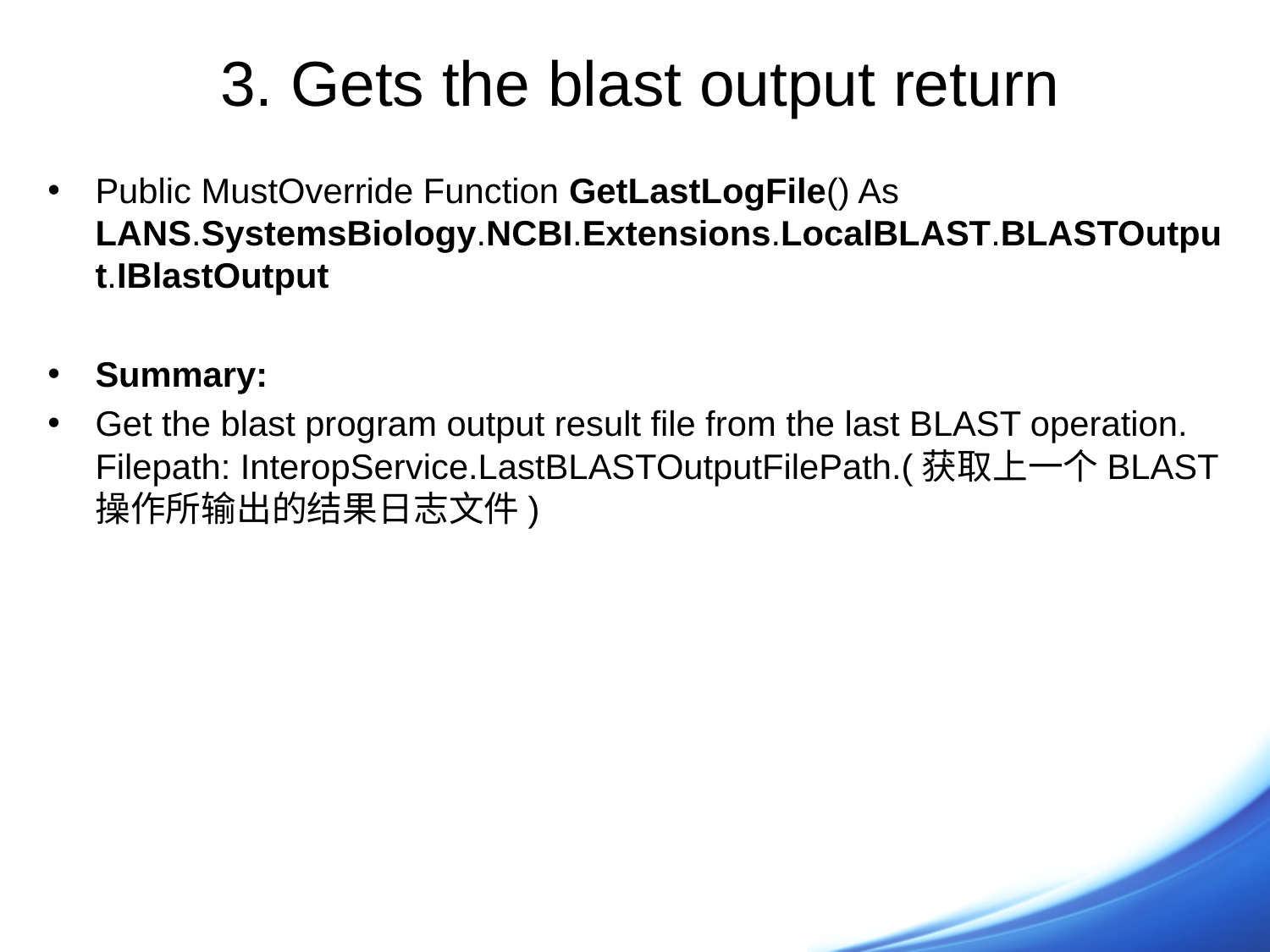

# 3. Gets the blast output return
Public MustOverride Function GetLastLogFile() As LANS.SystemsBiology.NCBI.Extensions.LocalBLAST.BLASTOutput.IBlastOutput

Summary:
Get the blast program output result file from the last BLAST operation. Filepath: InteropService.LastBLASTOutputFilePath.(获取上一个BLAST操作所输出的结果日志文件)